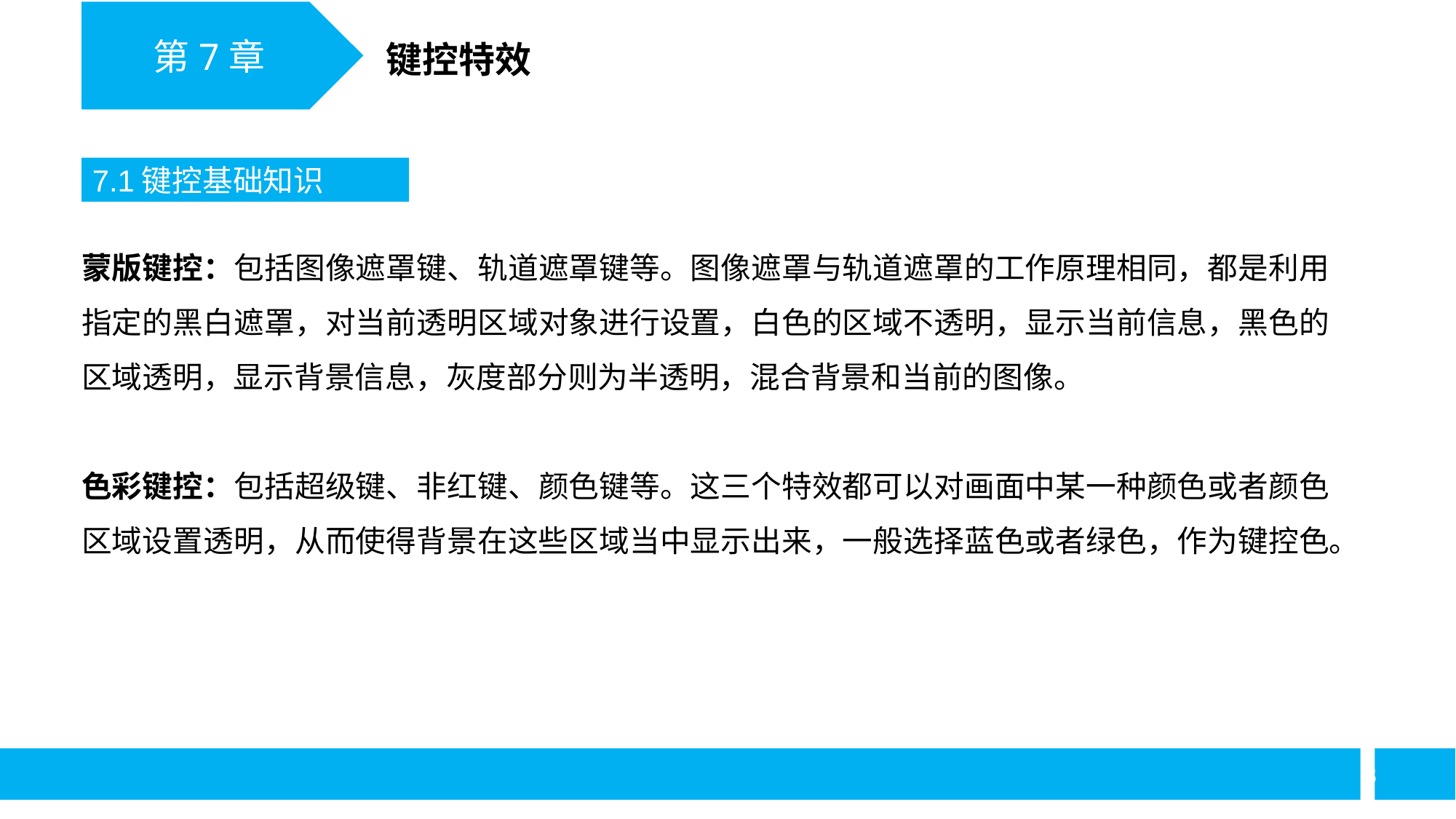

第7章
键控特效
7.1键控基础知识
蒙版键控：包括图像遮罩键、轨道遮罩键等。图像遮罩与轨道遮罩的工作原理相同，都是利用指定的黑白遮罩，对当前透明区域对象进行设置，白色的区域不透明，显示当前信息，黑色的区域透明，显示背景信息，灰度部分则为半透明，混合背景和当前的图像。

色彩键控：包括超级键、非红键、颜色键等。这三个特效都可以对画面中某一种颜色或者颜色区域设置透明，从而使得背景在这些区域当中显示出来，一般选择蓝色或者绿色，作为键控色。